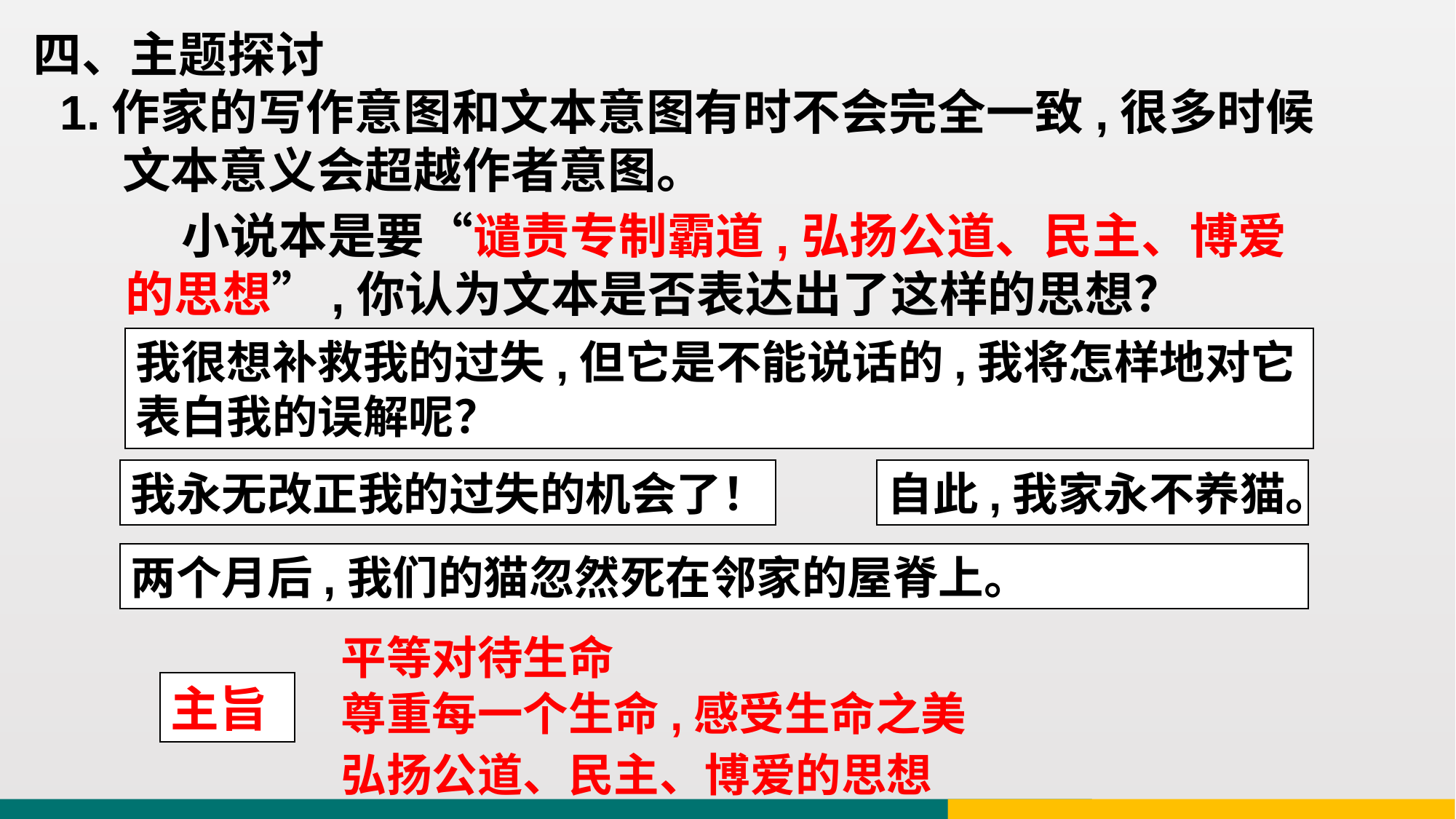

四、主题探讨
  1.作家的写作意图和文本意图有时不会完全一致,很多时候
       文本意义会超越作者意图。
    小说本是要“谴责专制霸道,弘扬公道、民主、博爱的思想”,你认为文本是否表达出了这样的思想？
我很想补救我的过失,但它是不能说话的,我将怎样地对它表白我的误解呢？
我永无改正我的过失的机会了！
自此,我家永不养猫。
两个月后,我们的猫忽然死在邻家的屋脊上。
平等对待生命
主旨
尊重每一个生命,感受生命之美
弘扬公道、民主、博爱的思想